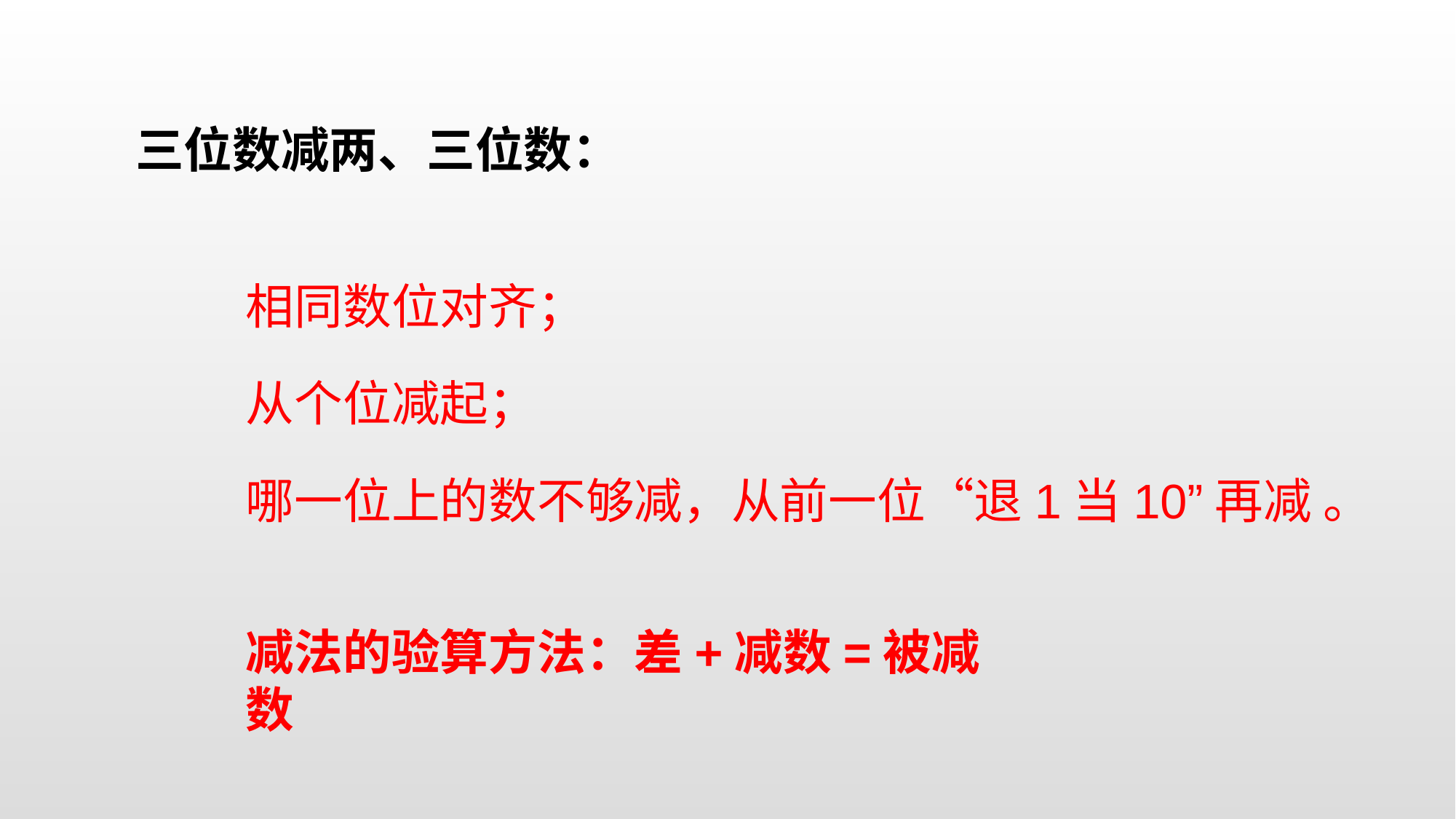

三位数减两、三位数：
相同数位对齐；
从个位减起；
哪一位上的数不够减，从前一位“退1当10”再减 。
减法的验算方法：差+减数=被减数